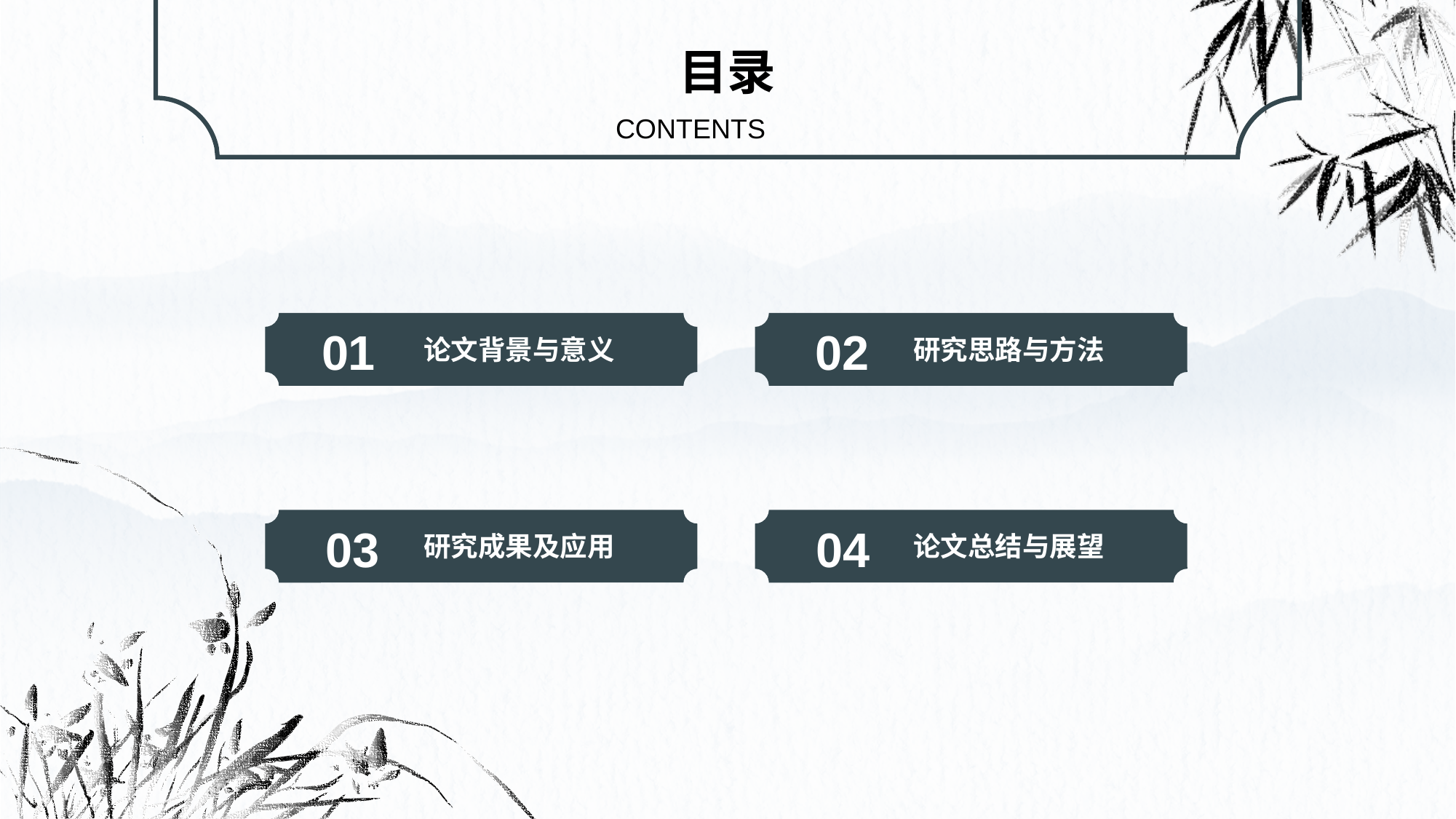

目录
CONTENTS

论文背景与意义
01

研究思路与方法
02

研究成果及应用
03

论文总结与展望
04